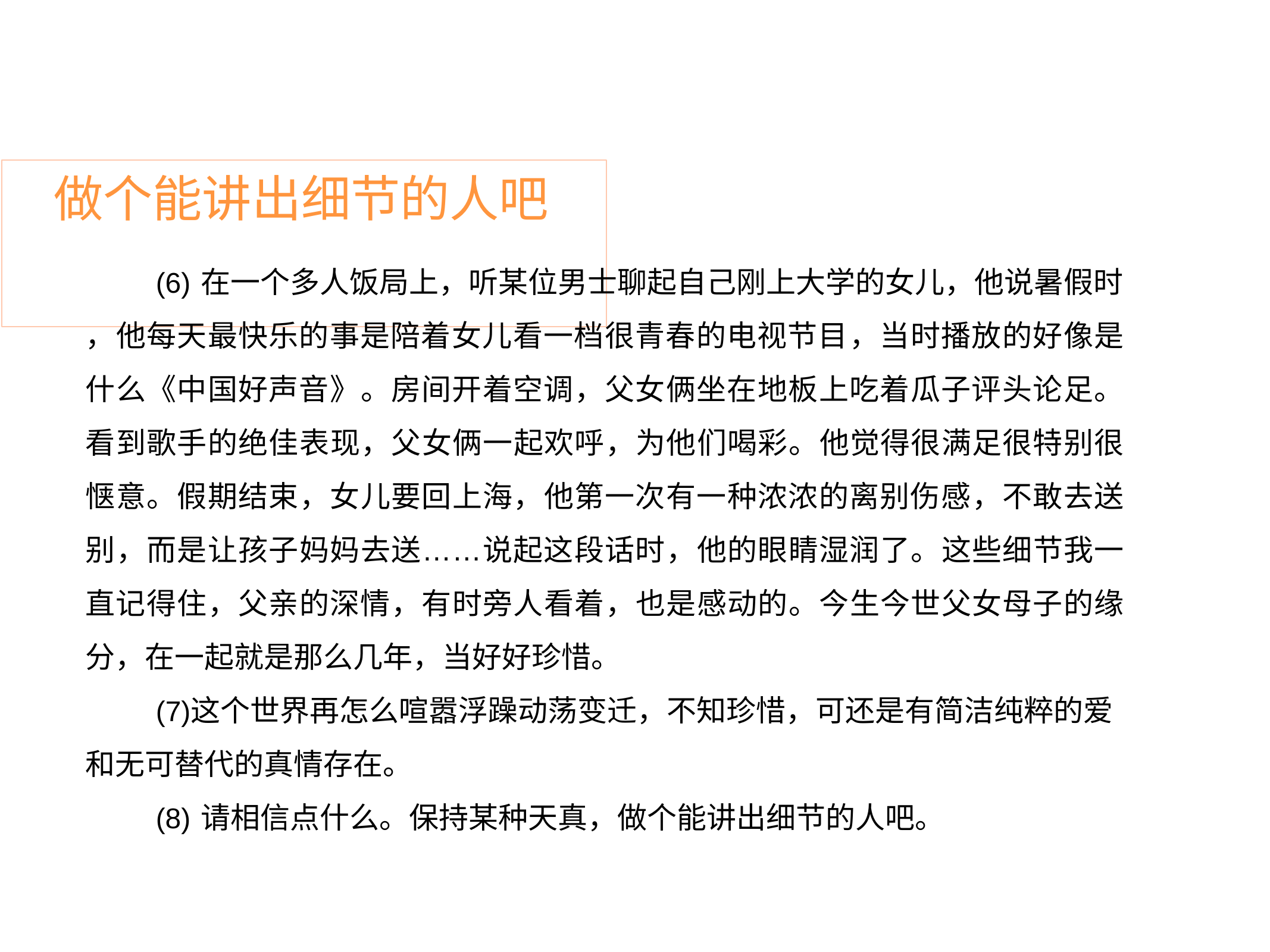

# 做个能讲出细节的人吧
在一个多人饭局上，听某位男士聊起自己刚上大学的女儿，他说暑假时
，他每天最快乐的事是陪着女儿看一档很青春的电视节目，当时播放的好像是 什么《中国好声音》。房间开着空调，父女俩坐在地板上吃着瓜子评头论足。 看到歌手的绝佳表现，父女俩一起欢呼，为他们喝彩。他觉得很满足很特别很 惬意。假期结束，女儿要回上海，他第一次有一种浓浓的离别伤感，不敢去送 别，而是让孩子妈妈去送……说起这段话时，他的眼睛湿润了。这些细节我一 直记得住，父亲的深情，有时旁人看着，也是感动的。今生今世父女母子的缘 分，在一起就是那么几年，当好好珍惜。
这个世界再怎么喧嚣浮躁动荡变迁，不知珍惜，可还是有简洁纯粹的爱 和无可替代的真情存在。
请相信点什么。保持某种天真，做个能讲出细节的人吧。